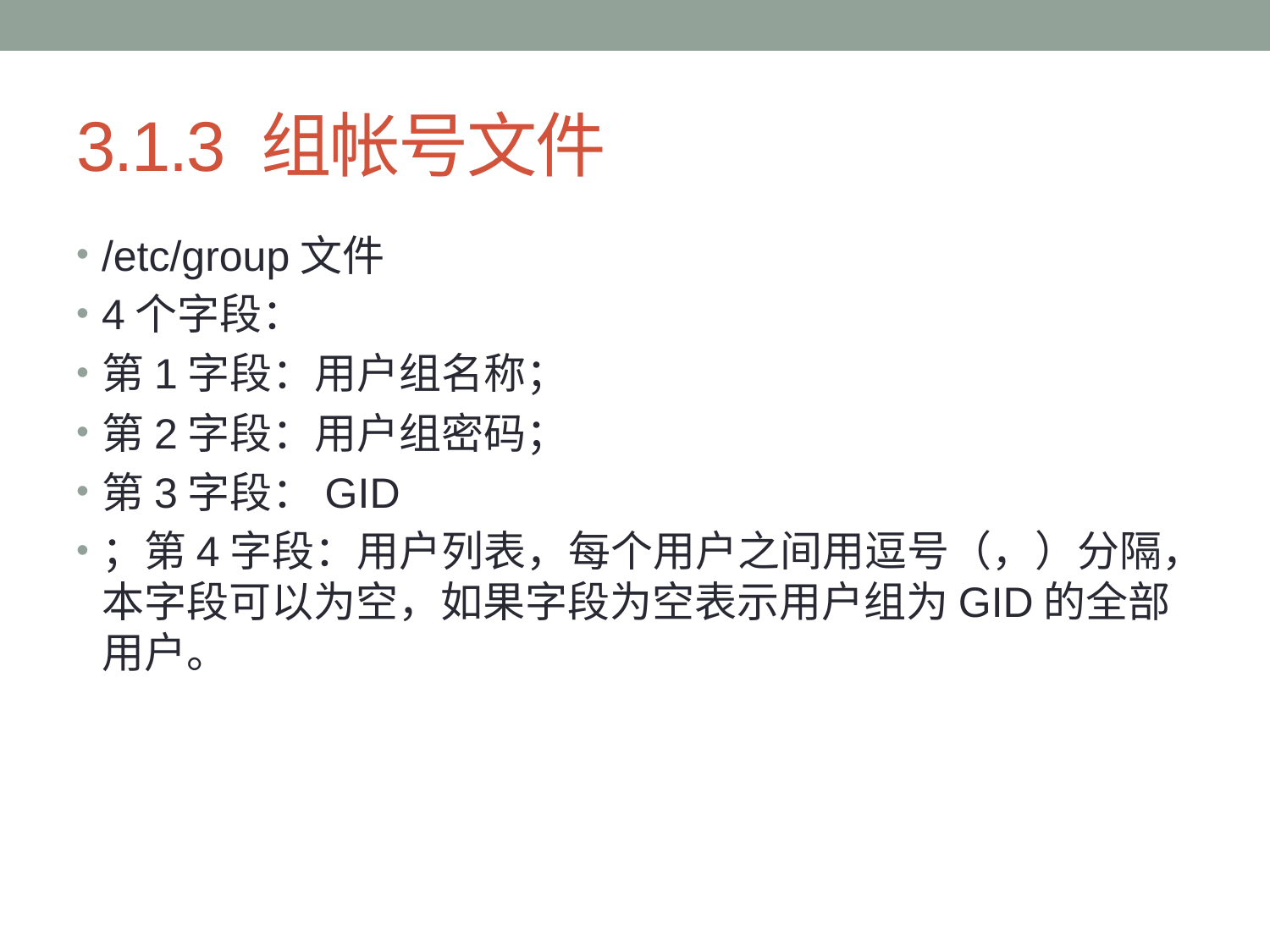

# 3.1.3 组帐号文件
/etc/group文件
4个字段：
第1字段：用户组名称；
第2字段：用户组密码；
第3字段：GID
；第4字段：用户列表，每个用户之间用逗号（，）分隔，本字段可以为空，如果字段为空表示用户组为GID的全部用户。